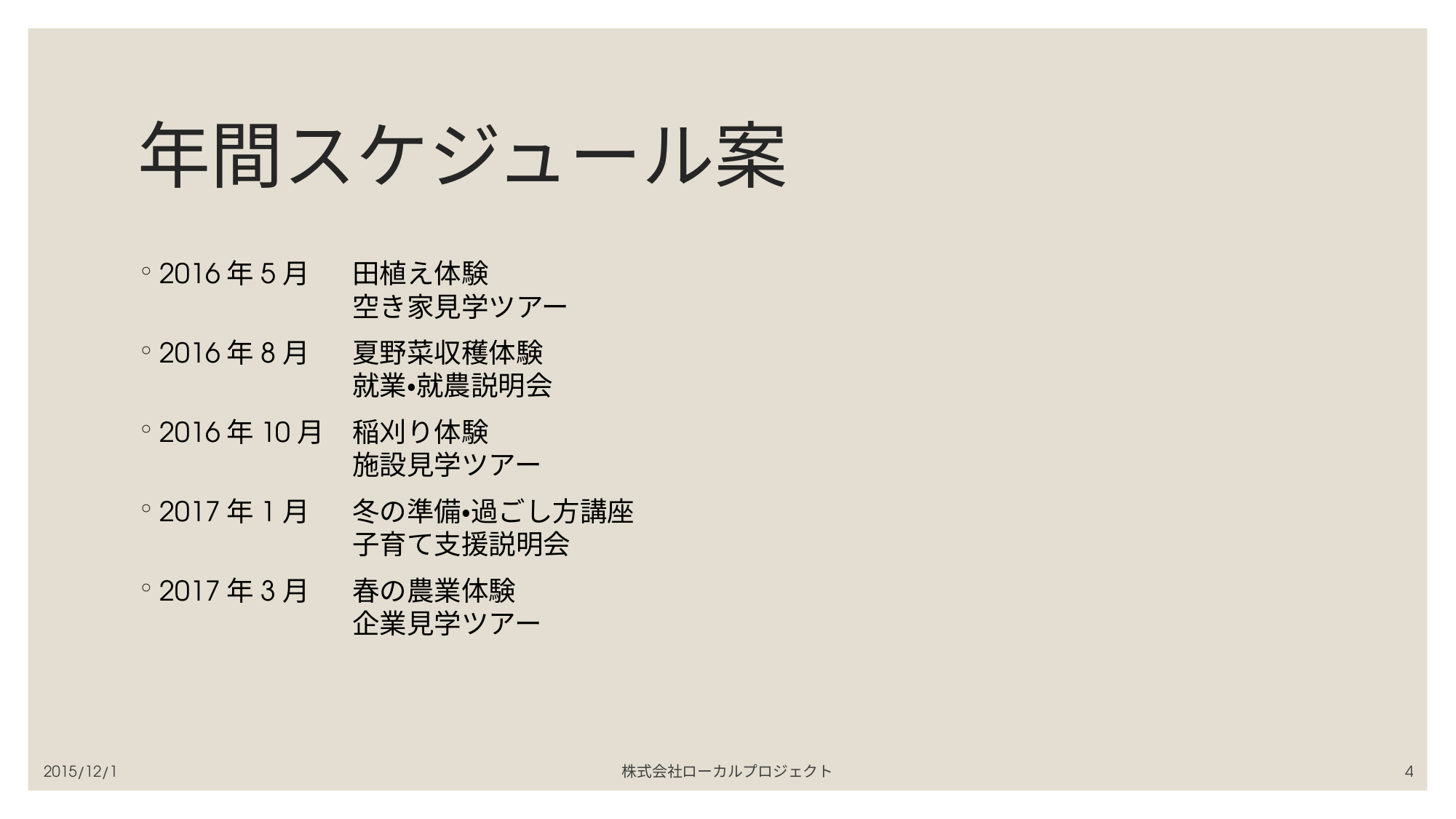

# 年間スケジュール案
2016年5月	田植え体験
	空き家見学ツアー
2016年8月	夏野菜収穫体験
	就業・就農説明会
2016年10月	稲刈り体験
	施設見学ツアー
2017年1月	冬の準備・過ごし方講座
	子育て支援説明会
2017年3月	春の農業体験
	企業見学ツアー
2015/12/1
株式会社ローカルプロジェクト
4